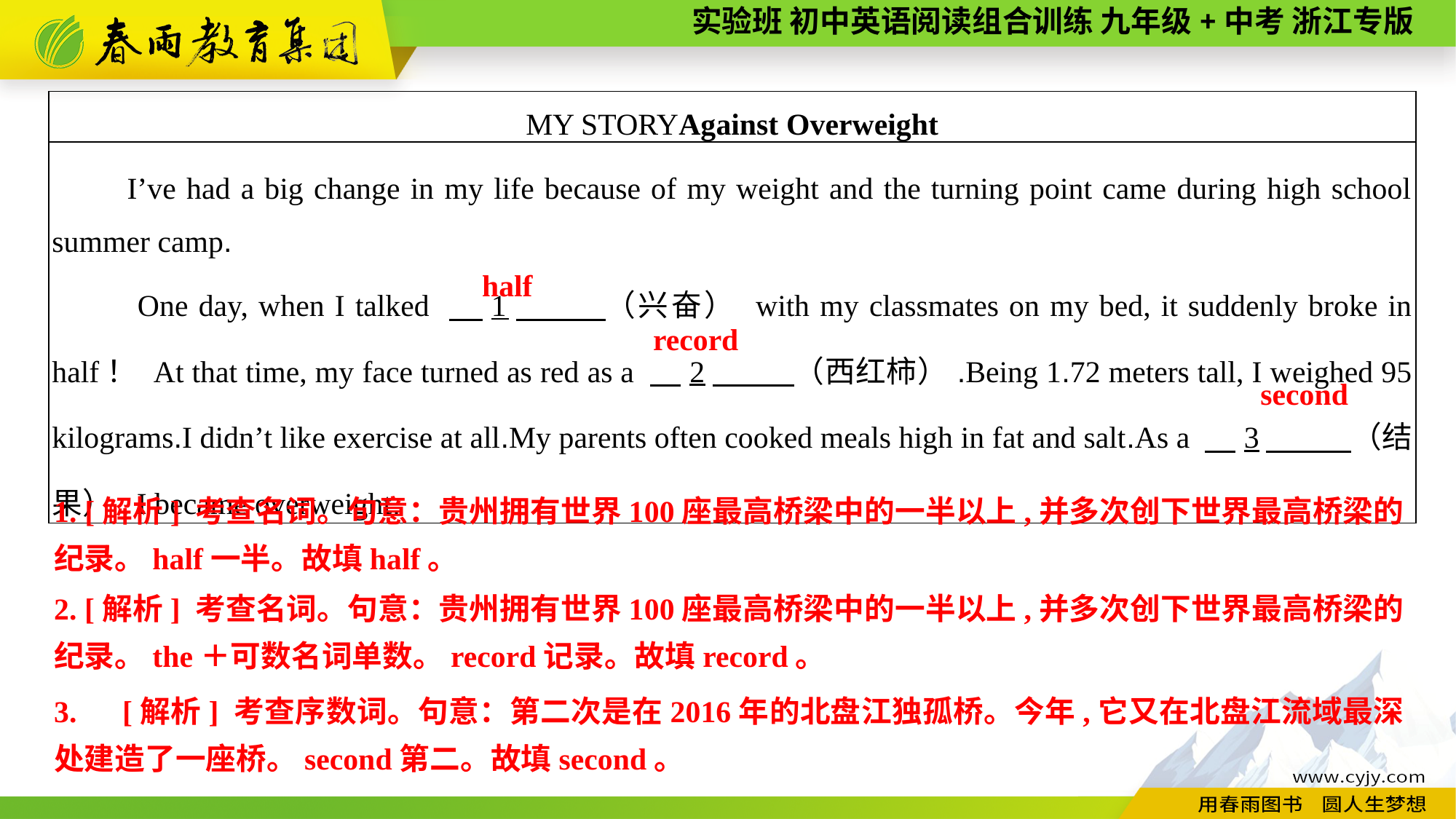

| MY STORYAgainst Overweight |
| --- |
| I’ve had a big change in my life because of my weight and the turning point came during high school summer camp. One day, when I talked 　1　 （兴奋） with my classmates on my bed, it suddenly broke in half！ At that time, my face turned as red as a 　2　 （西红柿）.Being 1.72 meters tall, I weighed 95 kilograms.I didn’t like exercise at all.My parents often cooked meals high in fat and salt.As a 　3　 （结果）, I became overweight. |
half
record
second
1. [解析] 考查名词。句意：贵州拥有世界100座最高桥梁中的一半以上,并多次创下世界最高桥梁的纪录。half一半。故填half。
2. [解析] 考查名词。句意：贵州拥有世界100座最高桥梁中的一半以上,并多次创下世界最高桥梁的纪录。the＋可数名词单数。record记录。故填record。
3.　[解析] 考查序数词。句意：第二次是在2016年的北盘江独孤桥。今年,它又在北盘江流域最深处建造了一座桥。second第二。故填second。